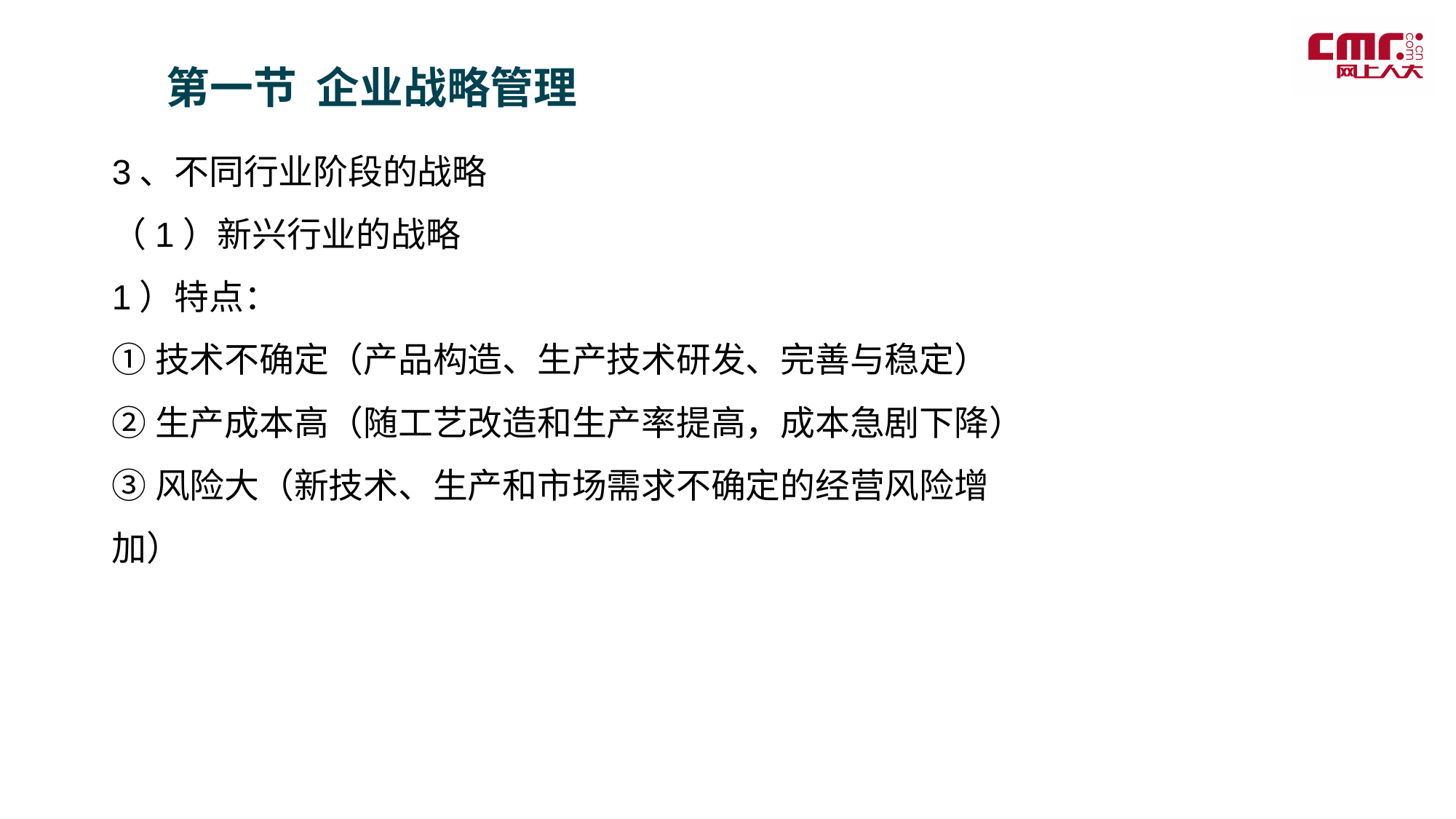

第一节  企业战略管理
3、不同行业阶段的战略
（1）新兴行业的战略
1）特点：
①技术不确定（产品构造、生产技术研发、完善与稳定）
②生产成本高（随工艺改造和生产率提高，成本急剧下降）
③风险大（新技术、生产和市场需求不确定的经营风险增加）